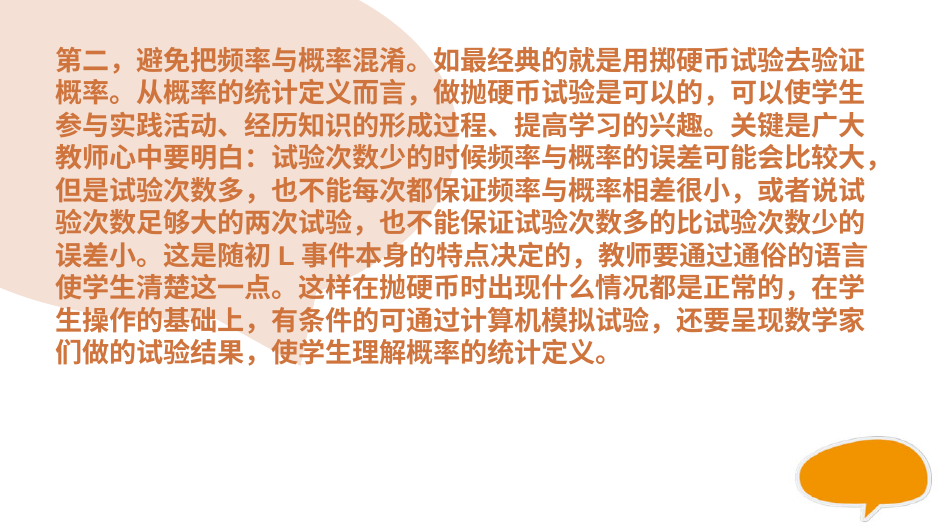

#
第二，避免把频率与概率混淆。如最经典的就是用掷硬币试验去验证概率。从概率的统计定义而言，做抛硬币试验是可以的，可以使学生参与实践活动、经历知识的形成过程、提高学习的兴趣。关键是广大教师心中要明白：试验次数少的时候频率与概率的误差可能会比较大，但是试验次数多，也不能每次都保证频率与概率相差很小，或者说试验次数足够大的两次试验，也不能保证试验次数多的比试验次数少的误差小。这是随初L事件本身的特点决定的，教师要通过通俗的语言使学生清楚这一点。这样在抛硬币时出现什么情况都是正常的，在学生操作的基础上，有条件的可通过计算机模拟试验，还要呈现数学家们做的试验结果，使学生理解概率的统计定义。